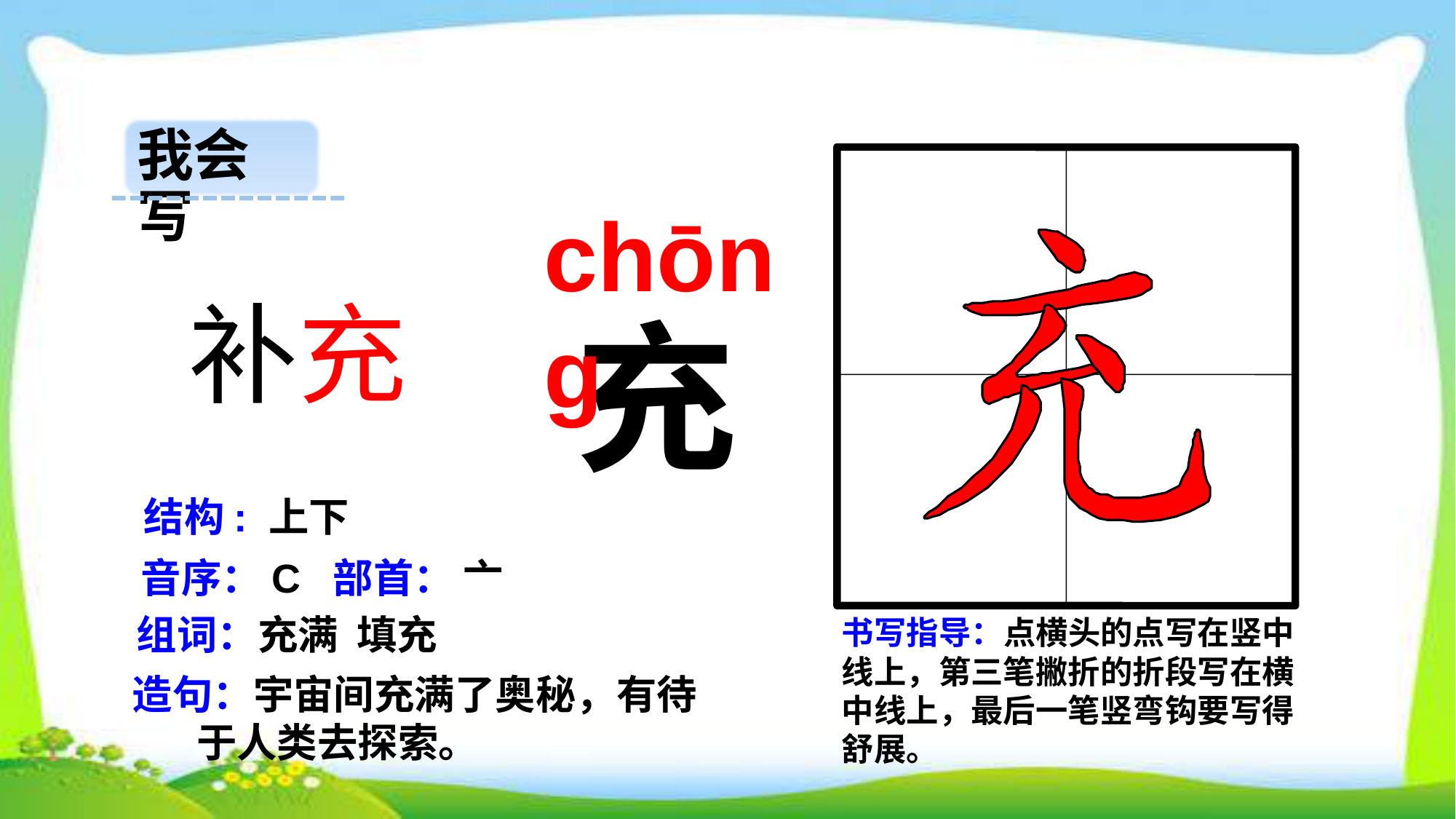

我会写

chōng

 补充

充

结构: 上下
音序：C  部首： 亠

组词：充满  填充
书写指导：点横头的点写在竖中线上，第三笔撇折的折段写在横中线上，最后一笔竖弯钩要写得舒展。

造句：宇宙间充满了奥秘，有待
      于人类去探索。